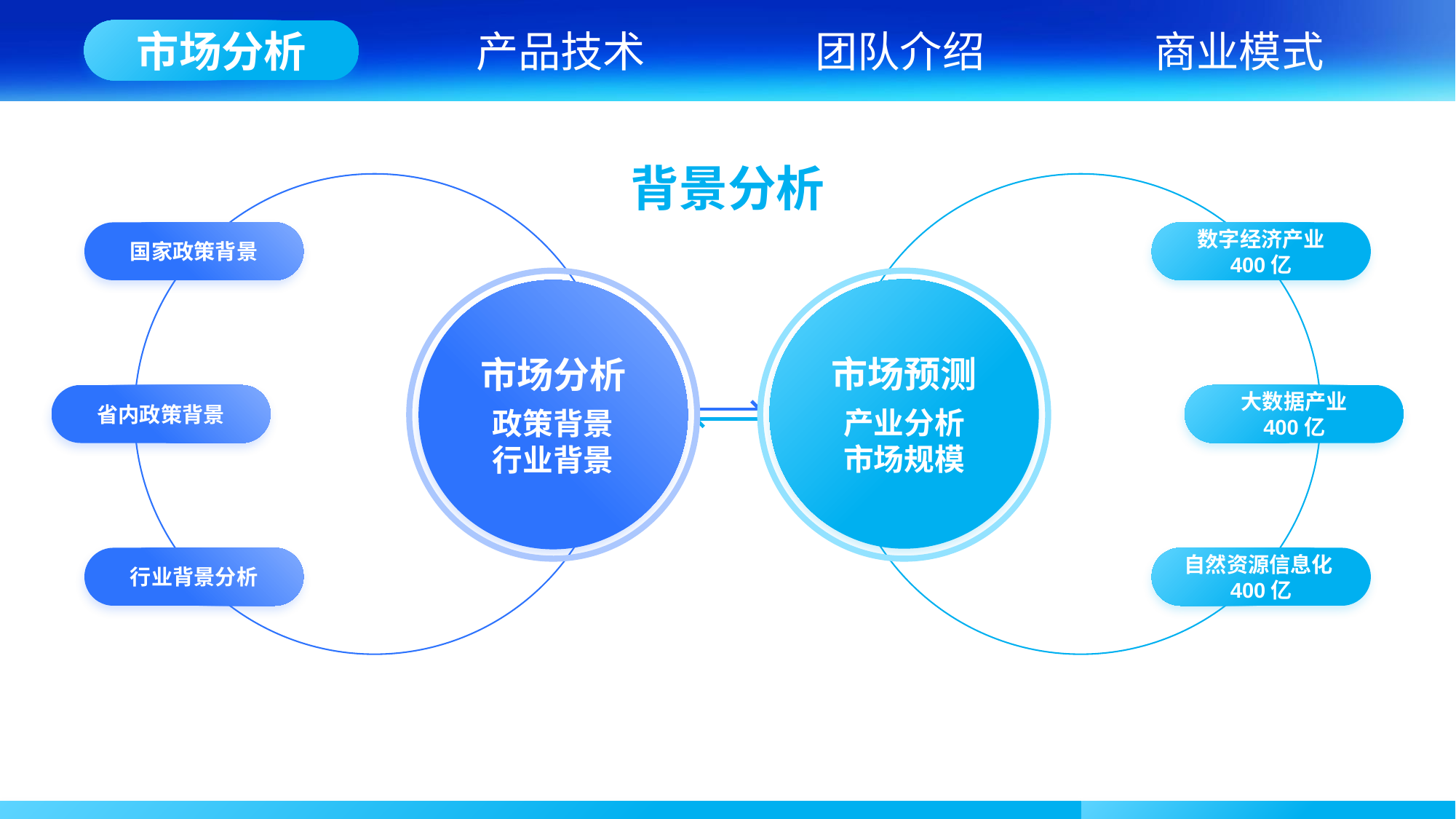

市场分析
产品技术
团队介绍
商业模式
背景分析

国家政策背景
数字经济产业
400亿

市场预测
产业分析
市场规模
市场分析
政策背景
行业背景
省内政策背景
大数据产业
400亿
行业背景分析
自然资源信息化400亿